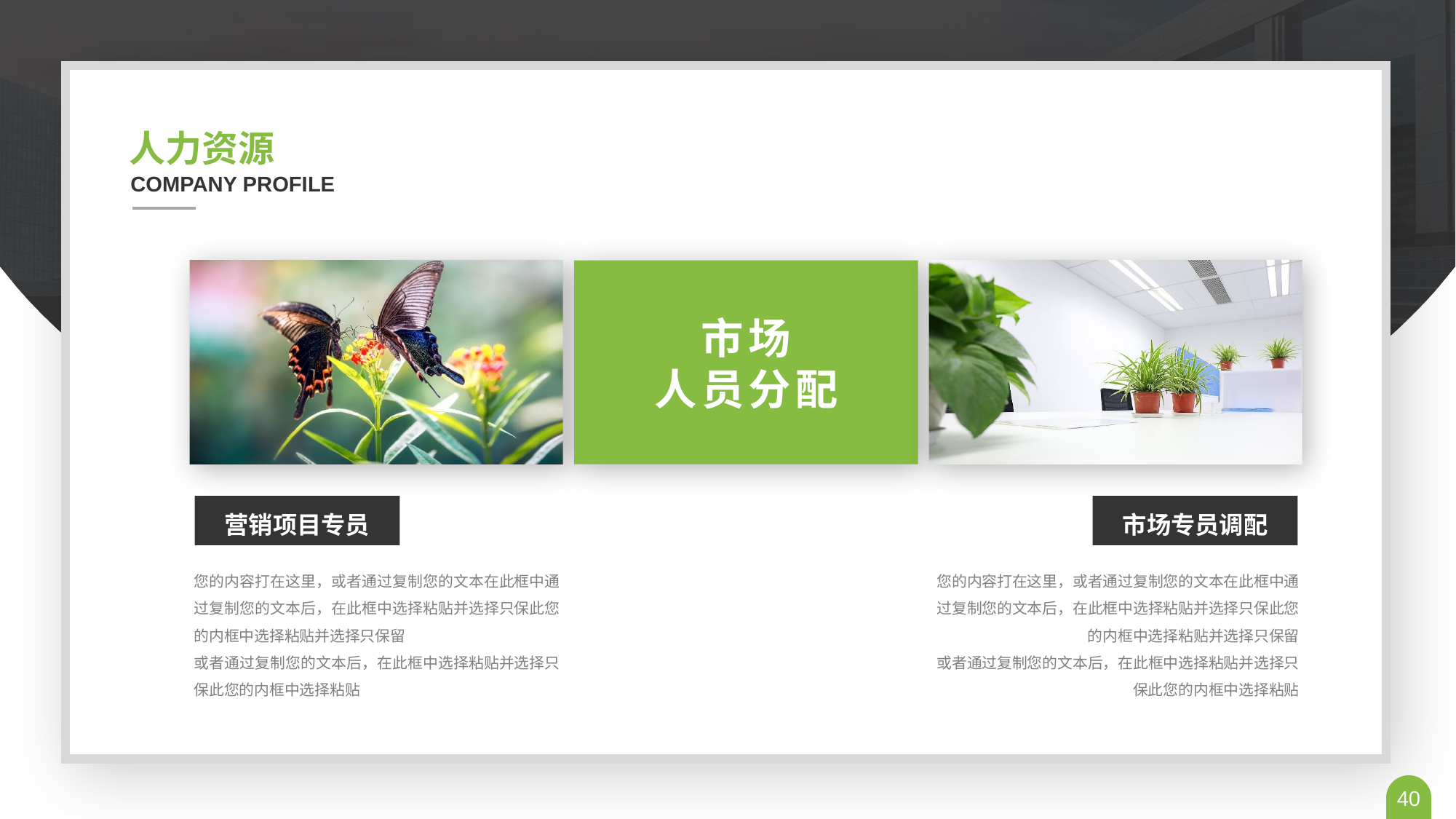

人力资源
COMPANY PROFILE

市场
人员分配

营销项目专员
您的内容打在这里，或者通过复制您的文本在此框中通过复制您的文本后，在此框中选择粘贴并选择只保此您的内框中选择粘贴并选择只保留
或者通过复制您的文本后，在此框中选择粘贴并选择只保此您的内框中选择粘贴
市场专员调配
您的内容打在这里，或者通过复制您的文本在此框中通过复制您的文本后，在此框中选择粘贴并选择只保此您的内框中选择粘贴并选择只保留
或者通过复制您的文本后，在此框中选择粘贴并选择只保此您的内框中选择粘贴